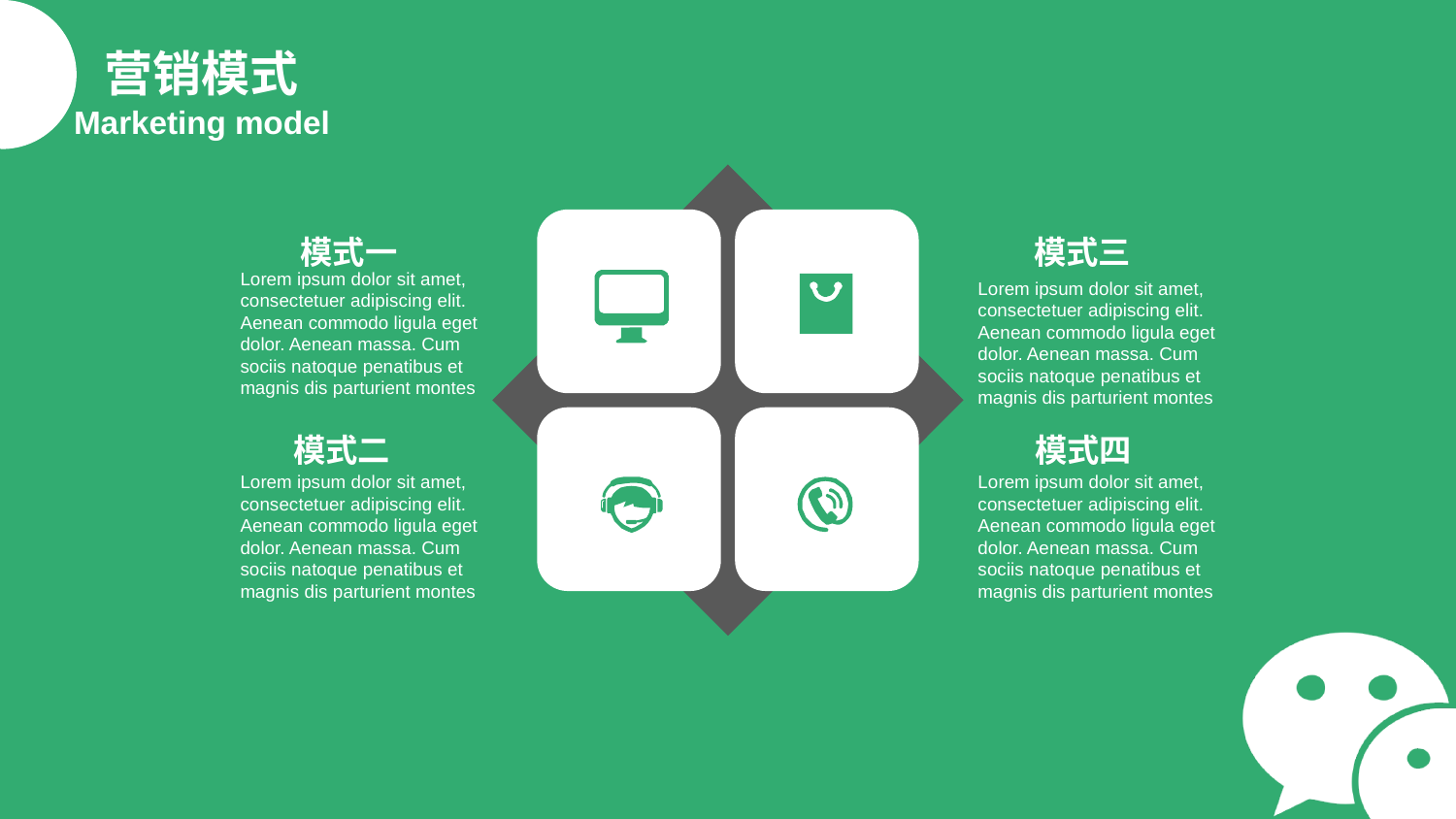

营销模式
Marketing model

模式一
模式三
Lorem ipsum dolor sit amet, consectetuer adipiscing elit. Aenean commodo ligula eget dolor. Aenean massa. Cum sociis natoque penatibus et magnis dis parturient montes

Lorem ipsum dolor sit amet, consectetuer adipiscing elit. Aenean commodo ligula eget dolor. Aenean massa. Cum sociis natoque penatibus et magnis dis parturient montes

模式二
模式四
Lorem ipsum dolor sit amet, consectetuer adipiscing elit. Aenean commodo ligula eget dolor. Aenean massa. Cum sociis natoque penatibus et magnis dis parturient montes
Lorem ipsum dolor sit amet, consectetuer adipiscing elit. Aenean commodo ligula eget dolor. Aenean massa. Cum sociis natoque penatibus et magnis dis parturient montes